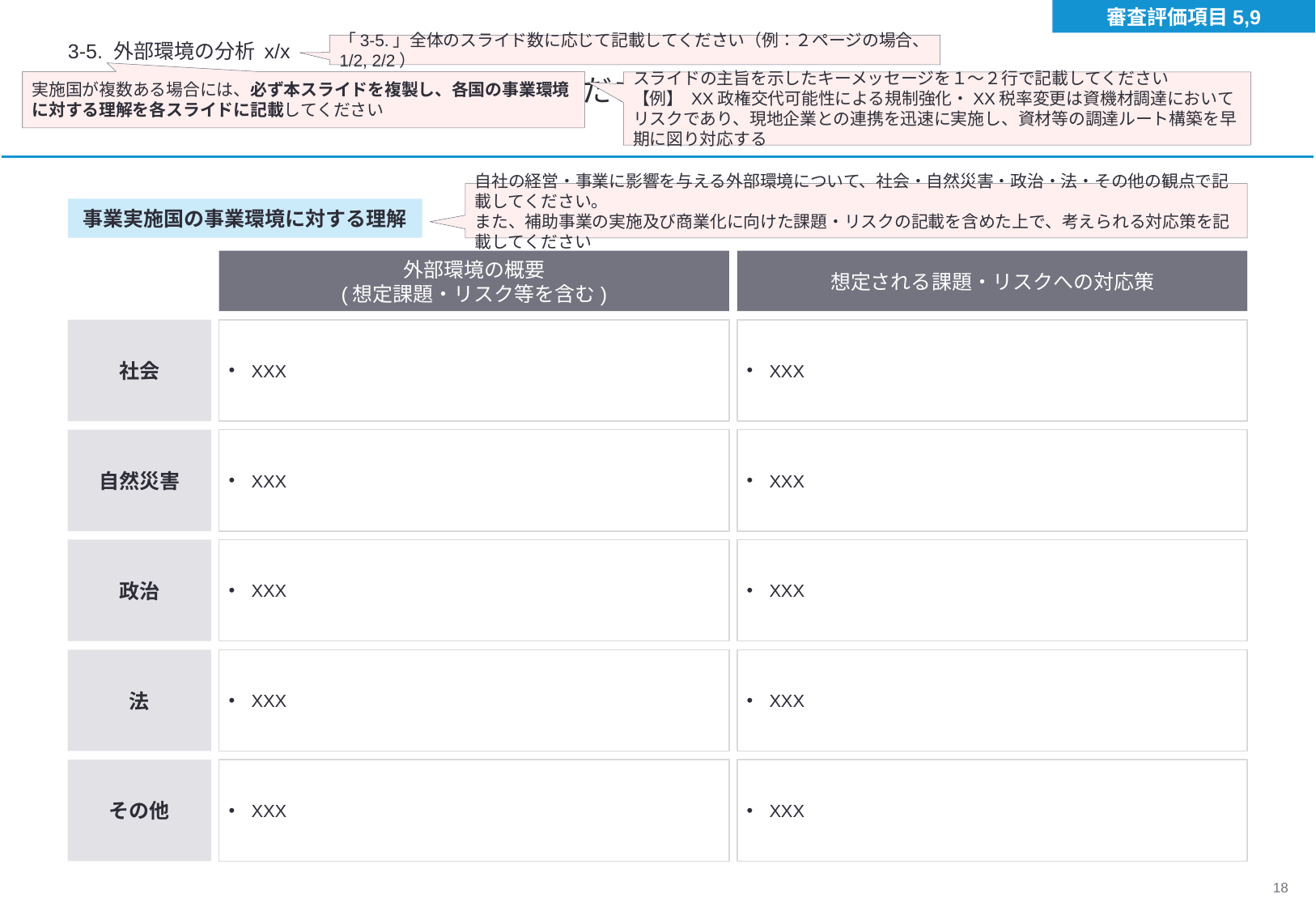

審査評価項目5,9
3-5. 外部環境の分析 x/x
「3-5.」全体のスライド数に応じて記載してください（例：２ページの場合、1/2, 2/2）
（スライドの内容を簡潔に記載してください）
実施国が複数ある場合には、必ず本スライドを複製し、各国の事業環境に対する理解を各スライドに記載してください
スライドの主旨を示したキーメッセージを１～２行で記載してください
【例】 XX政権交代可能性による規制強化・XX税率変更は資機材調達においてリスクであり、現地企業との連携を迅速に実施し、資材等の調達ルート構築を早期に図り対応する
自社の経営・事業に影響を与える外部環境について、社会・自然災害・政治・法・その他の観点で記載してください。
また、補助事業の実施及び商業化に向けた課題・リスクの記載を含めた上で、考えられる対応策を記載してください
事業実施国の事業環境に対する理解
外部環境の概要
(想定課題・リスク等を含む)
想定される課題・リスクへの対応策
社会
XXX
XXX
自然災害
XXX
XXX
政治
XXX
XXX
法
XXX
XXX
その他
XXX
XXX